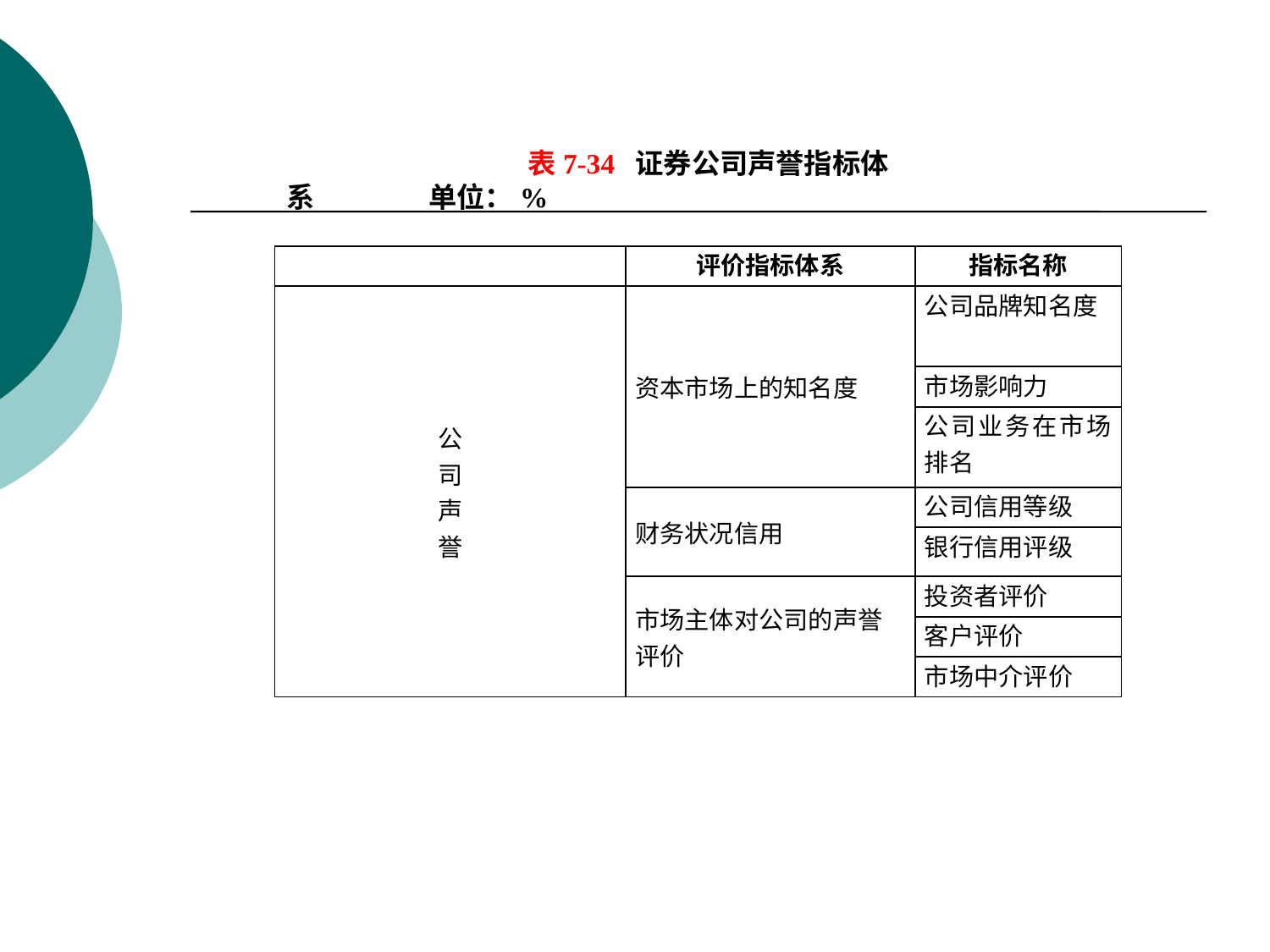

表7-34  证券公司声誉指标体系                  单位：%
|  | 评价指标体系 | 指标名称 |
| --- | --- | --- |
| 公 司 声 誉 | 资本市场上的知名度 | 公司品牌知名度 |
|  |  | 市场影响力 |
|  |  | 公司业务在市场排名 |
|  | 财务状况信用 | 公司信用等级 |
|  |  | 银行信用评级 |
|  | 市场主体对公司的声誉 评价 | 投资者评价 |
|  |  | 客户评价 |
|  |  | 市场中介评价 |